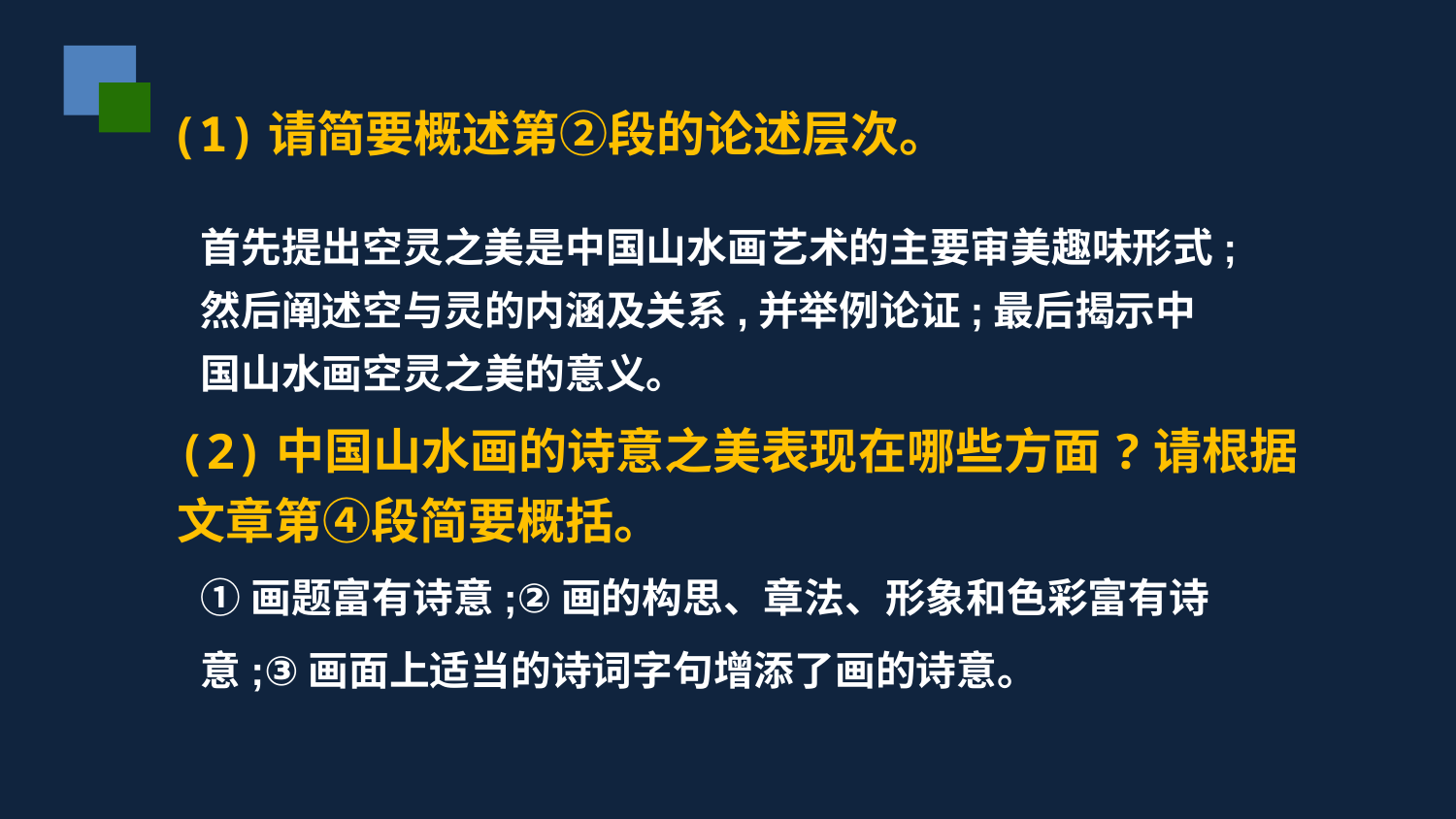

#

(1)请简要概述第②段的论述层次。
首先提出空灵之美是中国山水画艺术的主要审美趣味形式;然后阐述空与灵的内涵及关系,并举例论证;最后揭示中国山水画空灵之美的意义。
(2)中国山水画的诗意之美表现在哪些方面?请根据文章第④段简要概括。
①画题富有诗意;②画的构思、章法、形象和色彩富有诗意;③画面上适当的诗词字句增添了画的诗意。